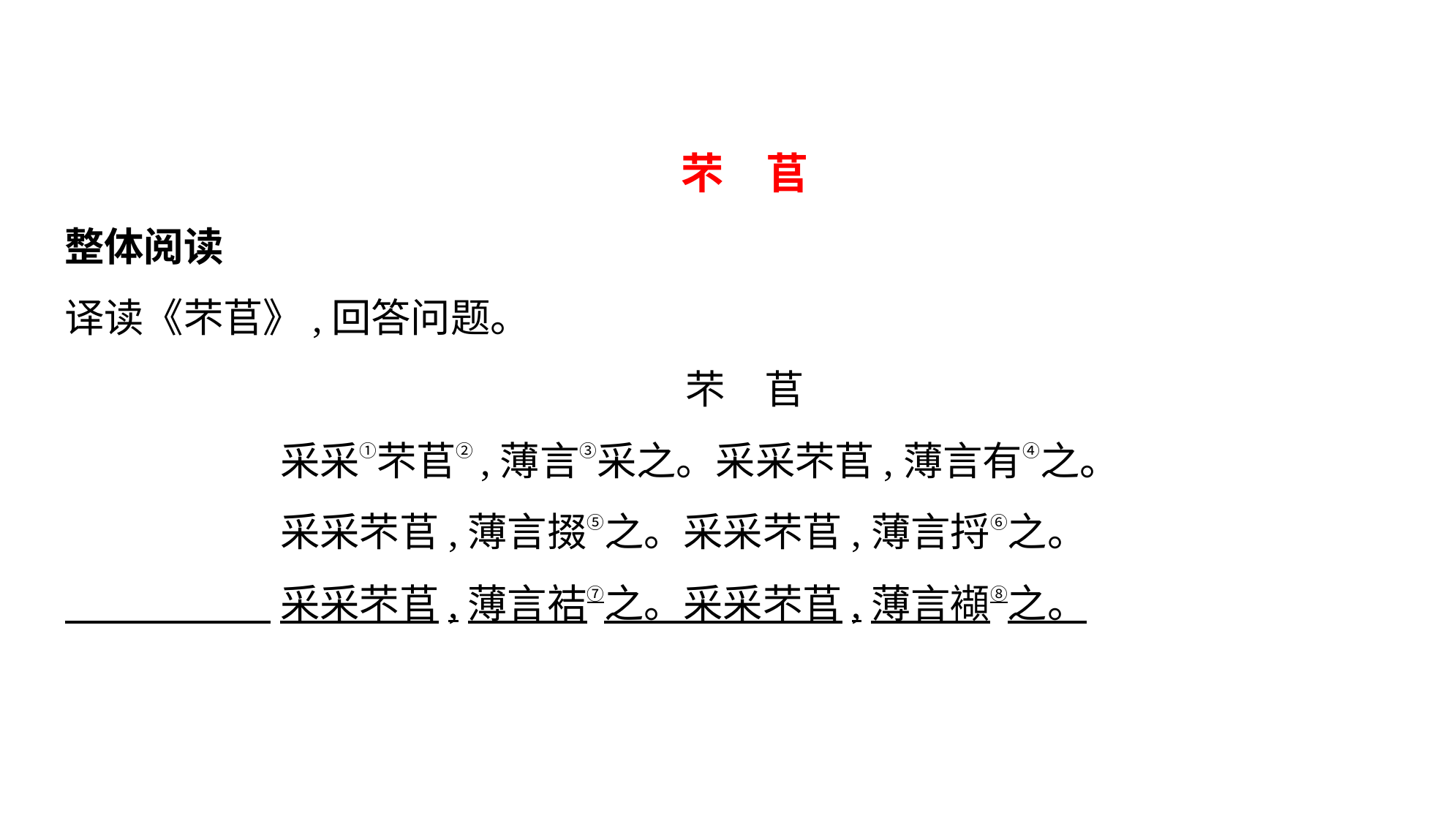

芣　苢
整体阅读
译读《芣苢》,回答问题。
芣　苢
                       采采①芣苢②,薄言③采之。采采芣苢,薄言有④之。
                       采采芣苢,薄言掇⑤之。采采芣苢,薄言捋⑥之。
                       采采芣苢,薄言袺⑦之。采采芣苢,薄言襭⑧之。